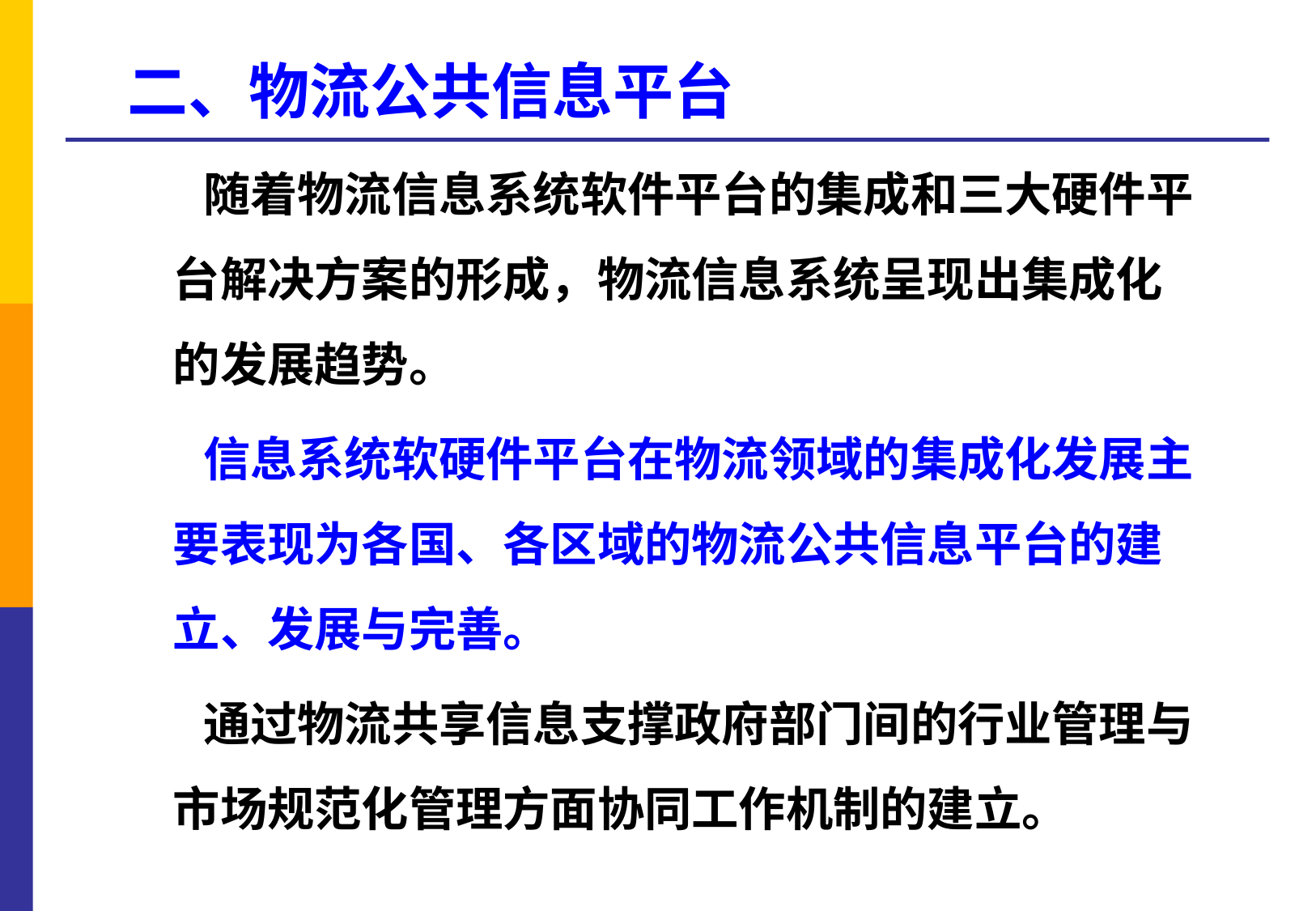

二、物流公共信息平台
      随着物流信息系统软件平台的集成和三大硬件平台解决方案的形成，物流信息系统呈现出集成化的发展趋势。
      信息系统软硬件平台在物流领域的集成化发展主要表现为各国、各区域的物流公共信息平台的建立、发展与完善。
      通过物流共享信息支撑政府部门间的行业管理与市场规范化管理方面协同工作机制的建立。